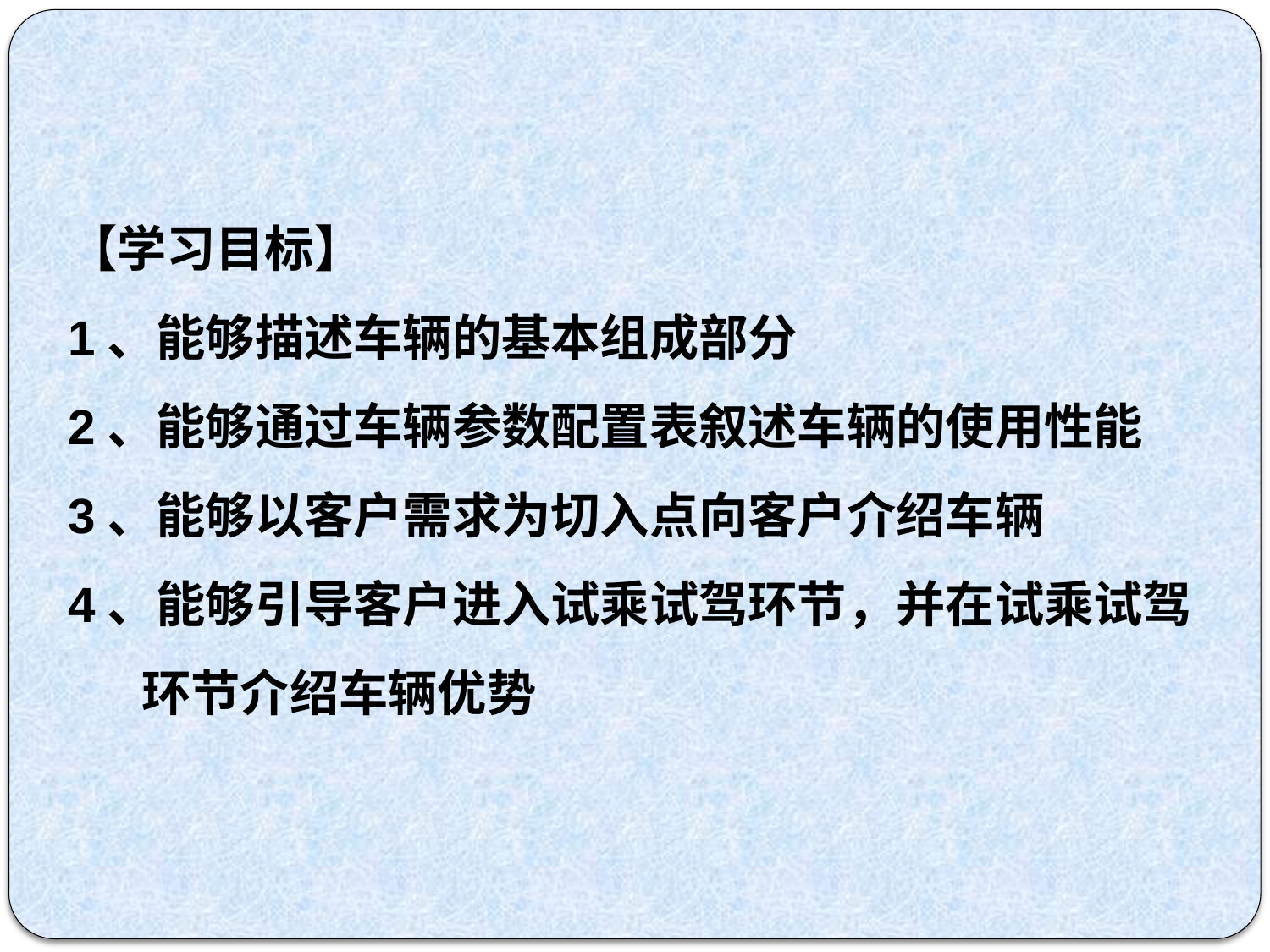

【学习目标】
1、能够描述车辆的基本组成部分
2、能够通过车辆参数配置表叙述车辆的使用性能
3、能够以客户需求为切入点向客户介绍车辆
4、能够引导客户进入试乘试驾环节，并在试乘试驾环节介绍车辆优势